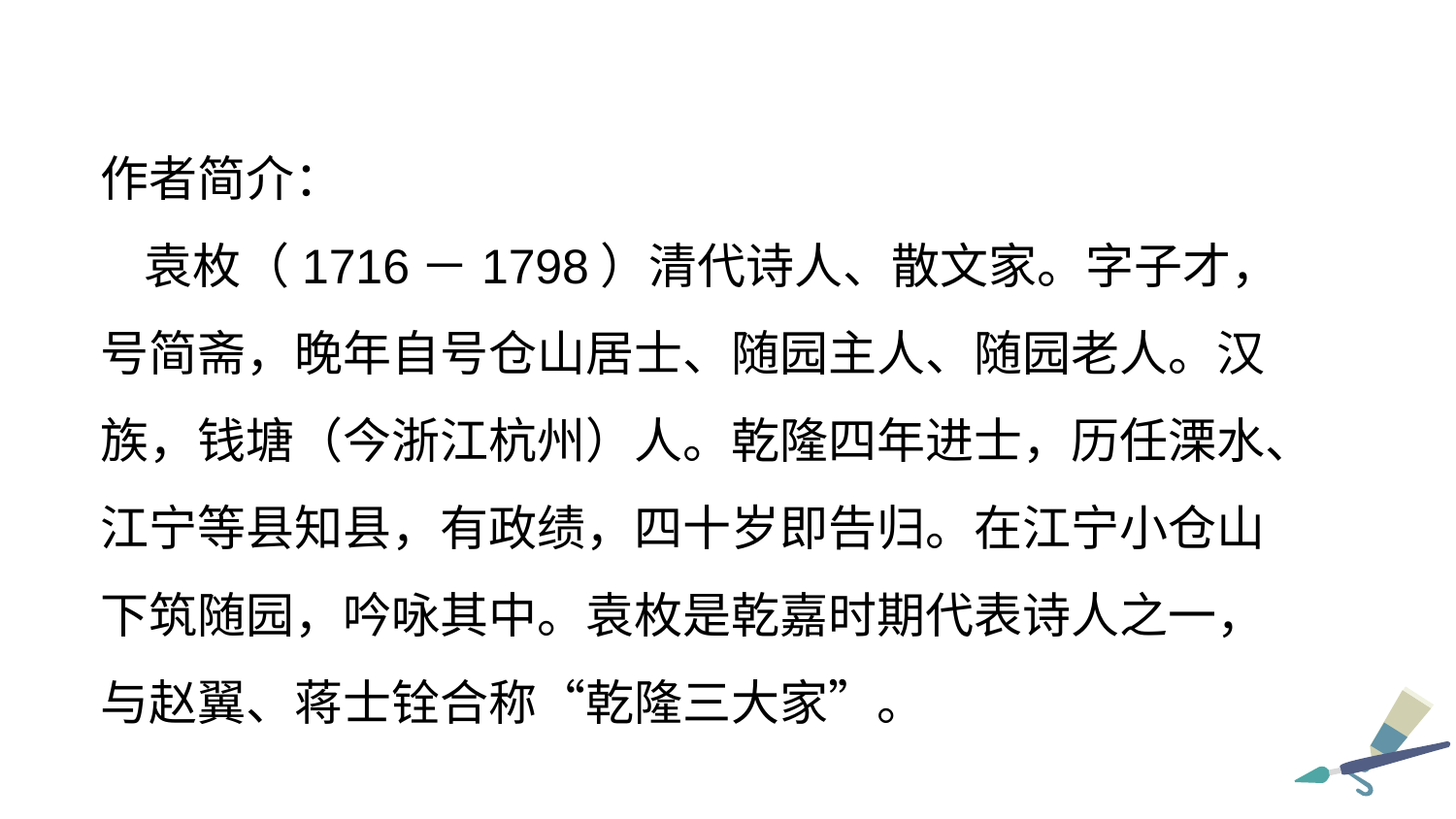

作者简介：
   袁枚（1716－1798）清代诗人、散文家。字子才，号简斋，晚年自号仓山居士、随园主人、随园老人。汉族，钱塘（今浙江杭州）人。乾隆四年进士，历任溧水、江宁等县知县，有政绩，四十岁即告归。在江宁小仓山下筑随园，吟咏其中。袁枚是乾嘉时期代表诗人之一，与赵翼、蒋士铨合称“乾隆三大家”。